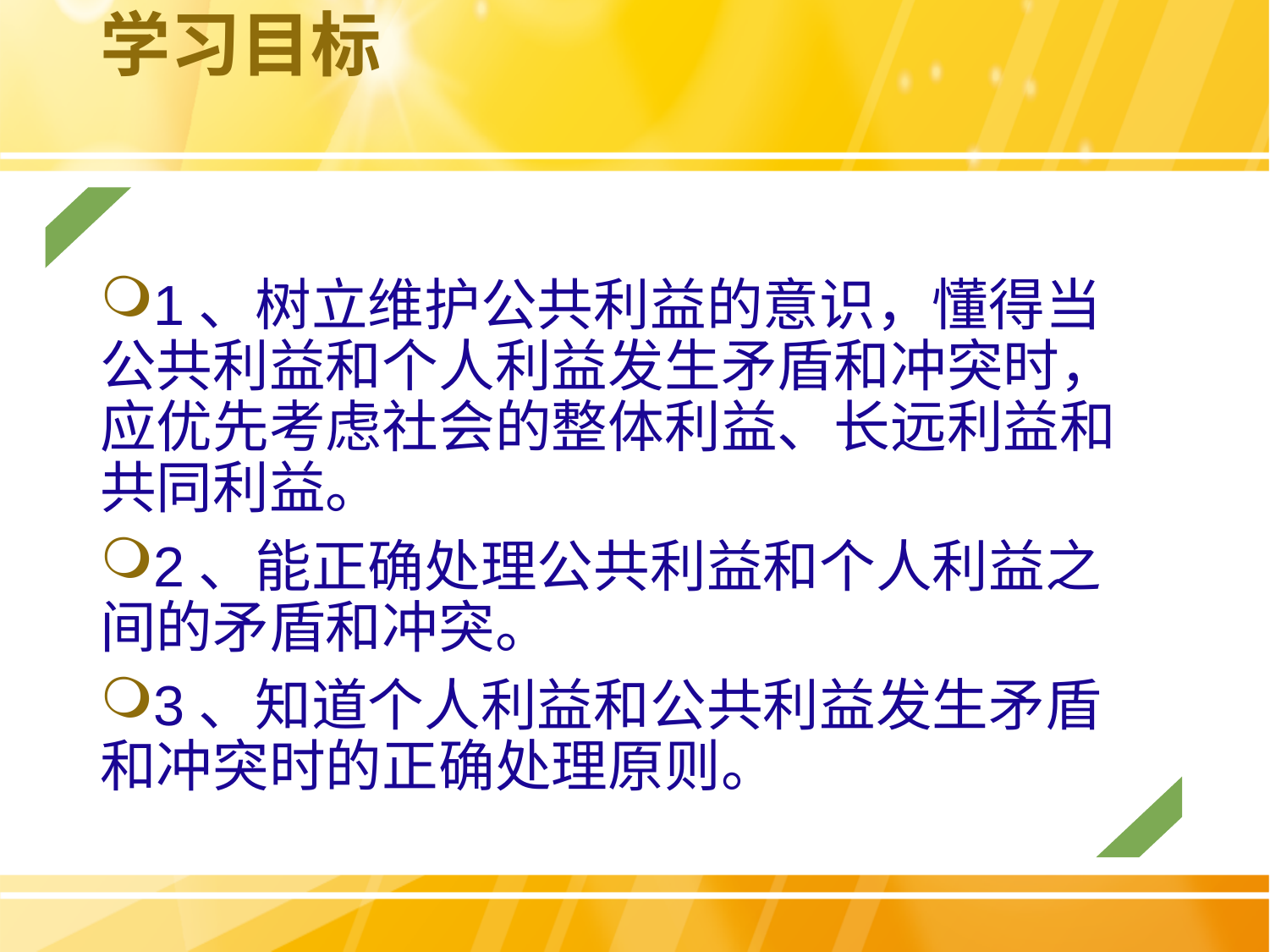

# 学习目标

1、树立维护公共利益的意识，懂得当公共利益和个人利益发生矛盾和冲突时，应优先考虑社会的整体利益、长远利益和共同利益。
2、能正确处理公共利益和个人利益之间的矛盾和冲突。
3、知道个人利益和公共利益发生矛盾和冲突时的正确处理原则。